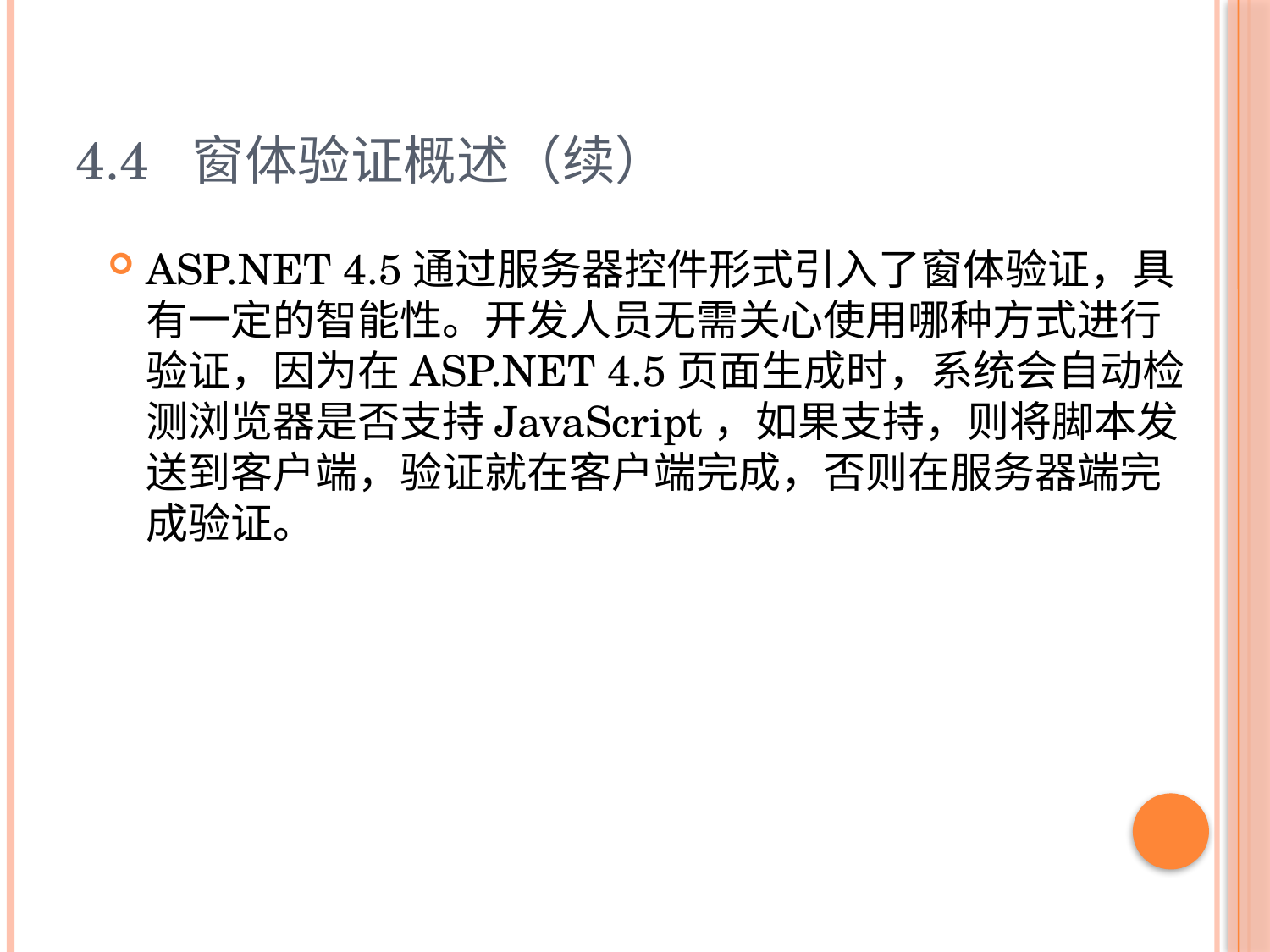

# 4.4  窗体验证概述（续）
ASP.NET 4.5通过服务器控件形式引入了窗体验证，具有一定的智能性。开发人员无需关心使用哪种方式进行验证，因为在ASP.NET 4.5页面生成时，系统会自动检测浏览器是否支持JavaScript，如果支持，则将脚本发送到客户端，验证就在客户端完成，否则在服务器端完成验证。
78